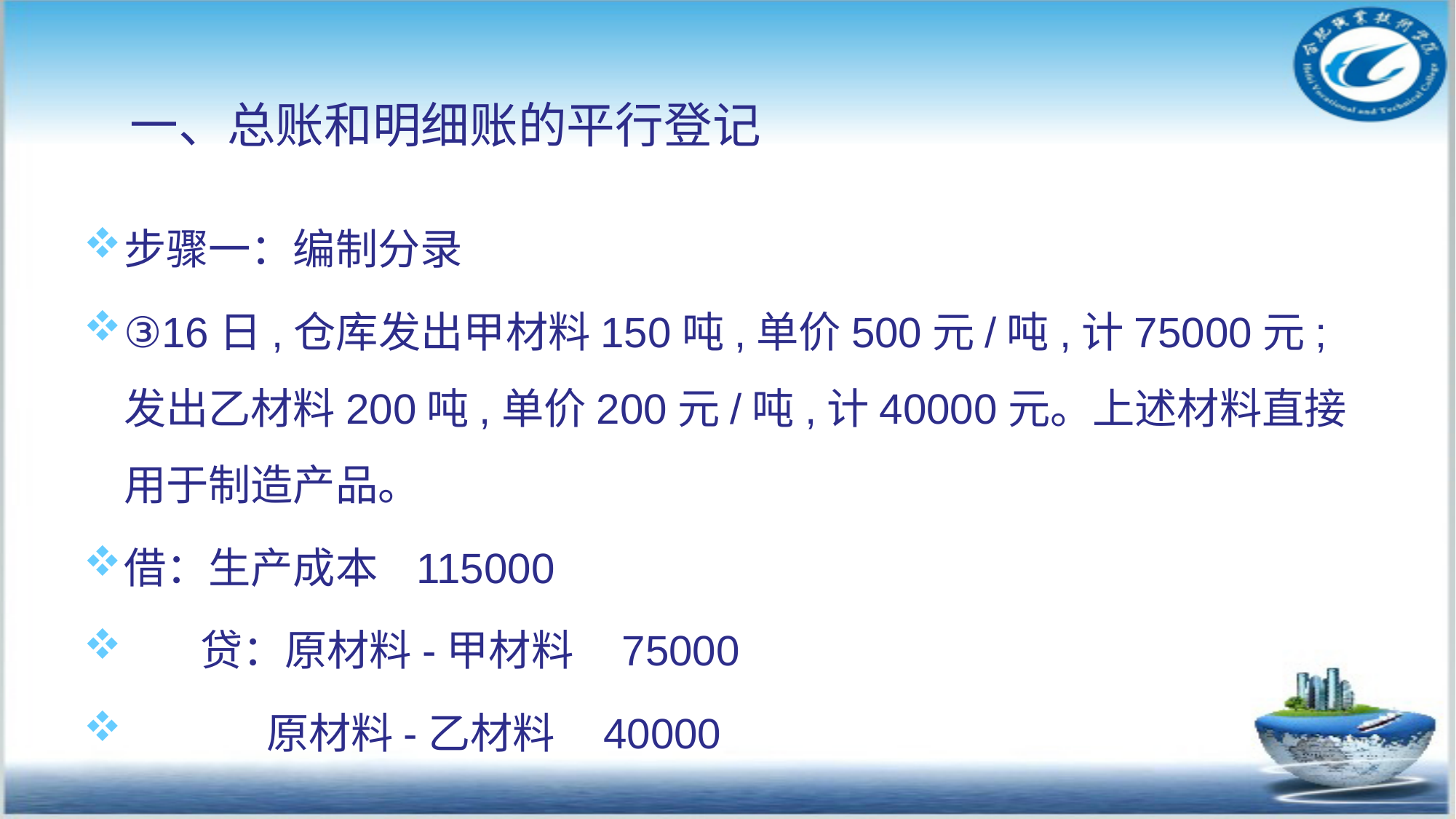

一、总账和明细账的平行登记
步骤一：编制分录
③16日,仓库发出甲材料150吨,单价500元/吨,计75000元;发出乙材料200吨,单价200元/吨,计40000元。上述材料直接用于制造产品。
借：生产成本   115000
       贷：原材料-甲材料    75000
              原材料-乙材料    40000
30